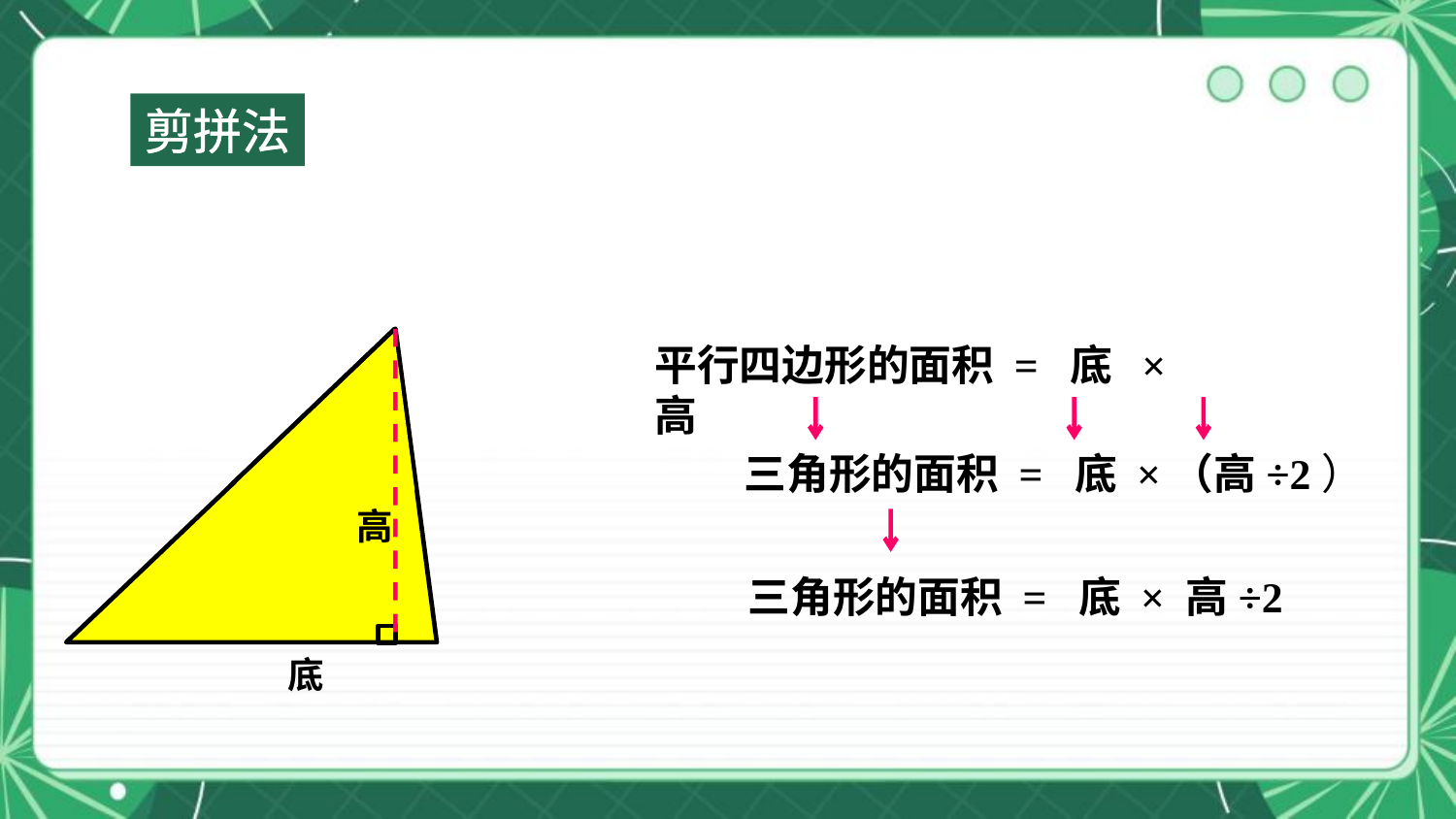

剪拼法

平行四边形的面积 =  底  ×  高

三角形的面积 =  底 ×（高÷2）
高
三角形的面积 =  底 × 高÷2

底